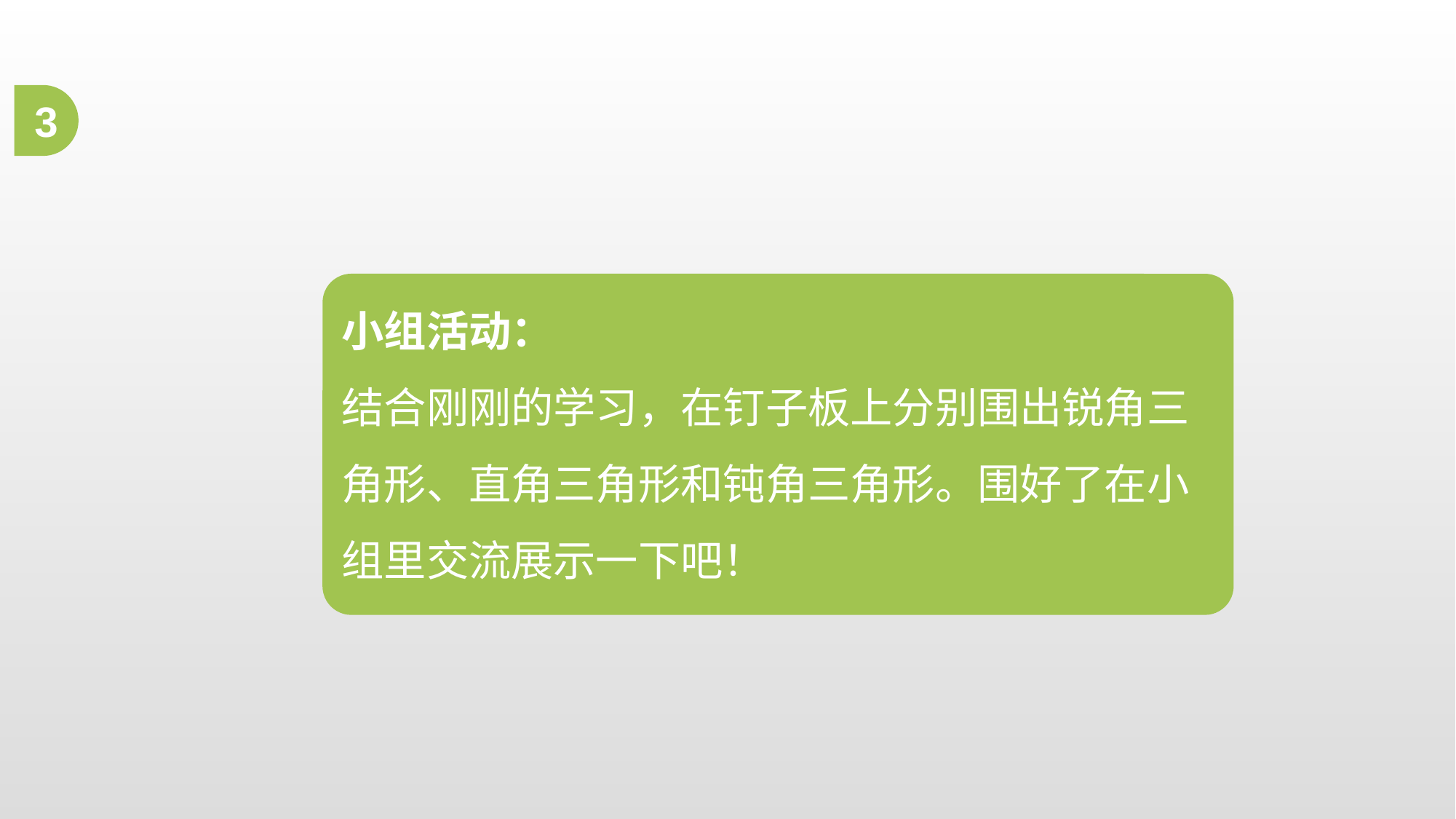

3

小组活动：
结合刚刚的学习，在钉子板上分别围出锐角三角形、直角三角形和钝角三角形。围好了在小组里交流展示一下吧！